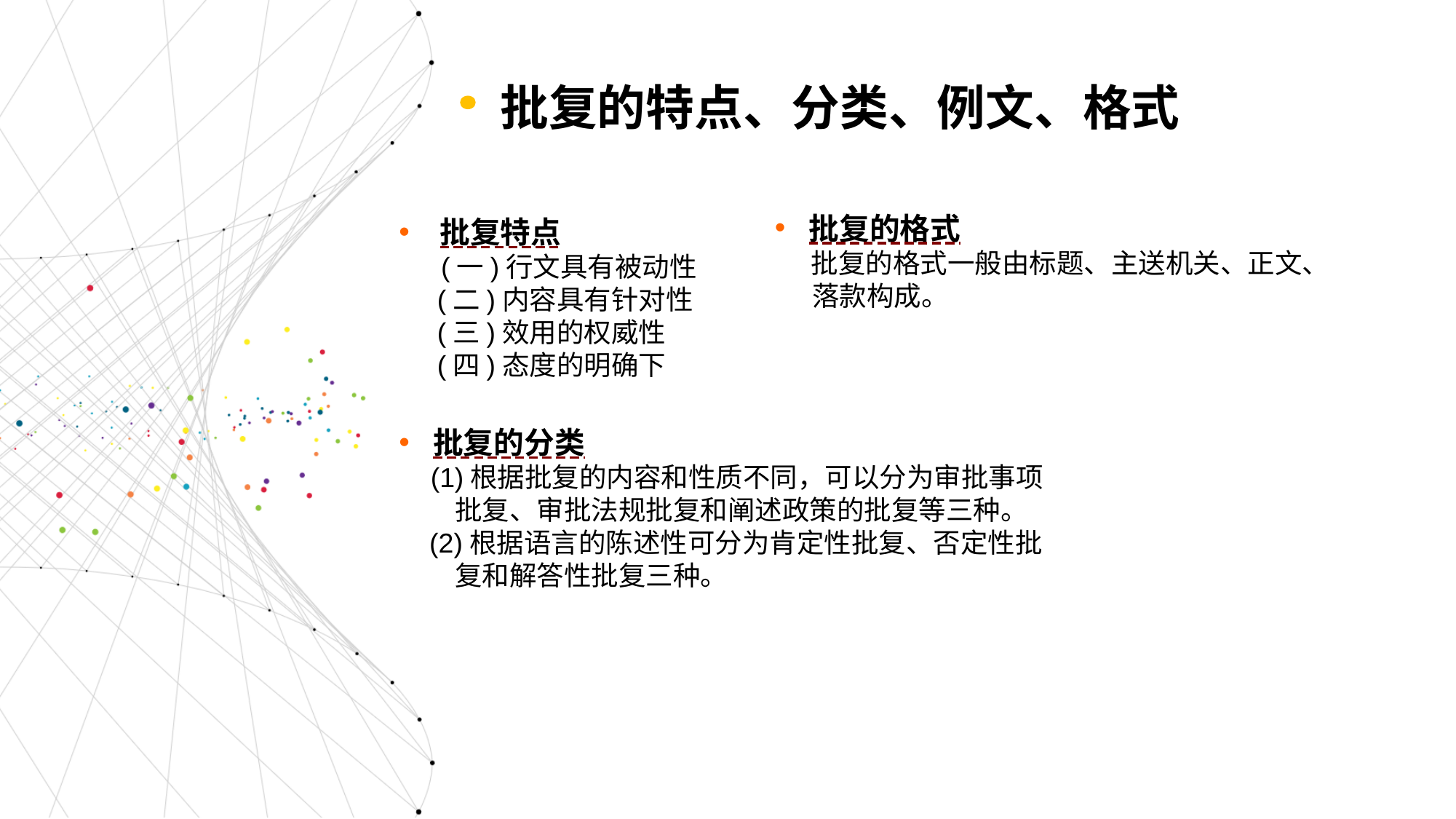

批复的特点、分类、例文、格式

批复的格式
      批复的格式一般由标题、主送机关、正文、
     落款构成。

批复特点
       (一)行文具有被动性
     (二)内容具有针对性
     (三)效用的权威性
     (四)态度的明确下

批复的分类
     (1)根据批复的内容和性质不同，可以分为审批事项
        批复、审批法规批复和阐述政策的批复等三种。
    (2)根据语言的陈述性可分为肯定性批复、否定性批
        复和解答性批复三种。